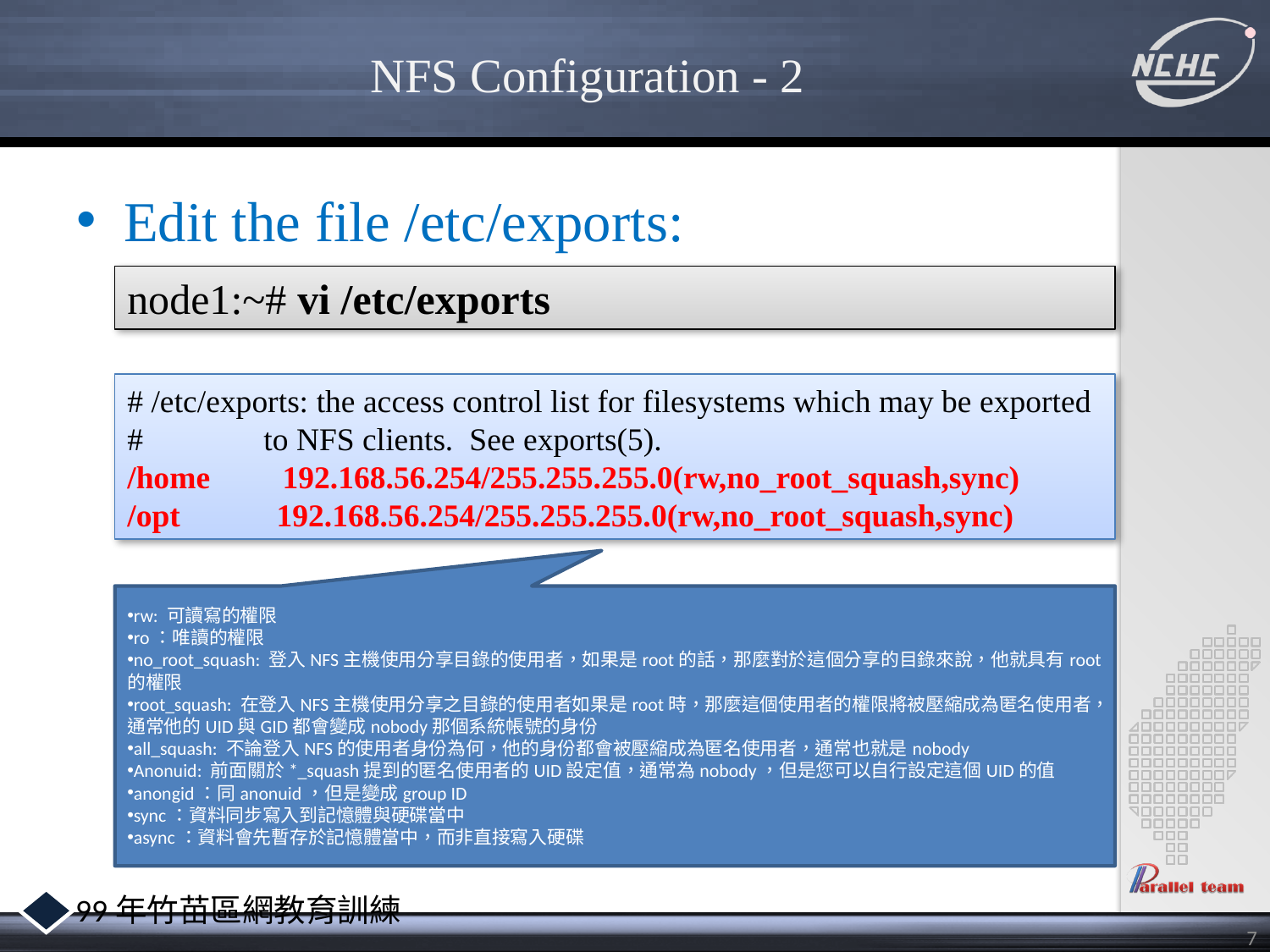

# NFS Configuration - 2
Edit the file /etc/exports:
node1:~# vi /etc/exports
# /etc/exports: the access control list for filesystems which may be exported
#               to NFS clients.  See exports(5).
/home         192.168.56.254/255.255.255.0(rw,no_root_squash,sync)
/opt            192.168.56.254/255.255.255.0(rw,no_root_squash,sync)
rw: 可讀寫的權限
ro：唯讀的權限
no_root_squash: 登入NFS主機使用分享目錄的使用者，如果是root的話，那麼對於這個分享的目錄來說，他就具有root的權限
root_squash: 在登入NFS主機使用分享之目錄的使用者如果是root時，那麼這個使用者的權限將被壓縮成為匿名使用者，通常他的UID與GID都會變成nobody那個系統帳號的身份
all_squash: 不論登入NFS的使用者身份為何，他的身份都會被壓縮成為匿名使用者，通常也就是nobody
Anonuid: 前面關於*_squash提到的匿名使用者的UID設定值，通常為nobody，但是您可以自行設定這個UID的值
anongid：同anonuid，但是變成group ID
sync：資料同步寫入到記憶體與硬碟當中
async：資料會先暫存於記憶體當中，而非直接寫入硬碟
7